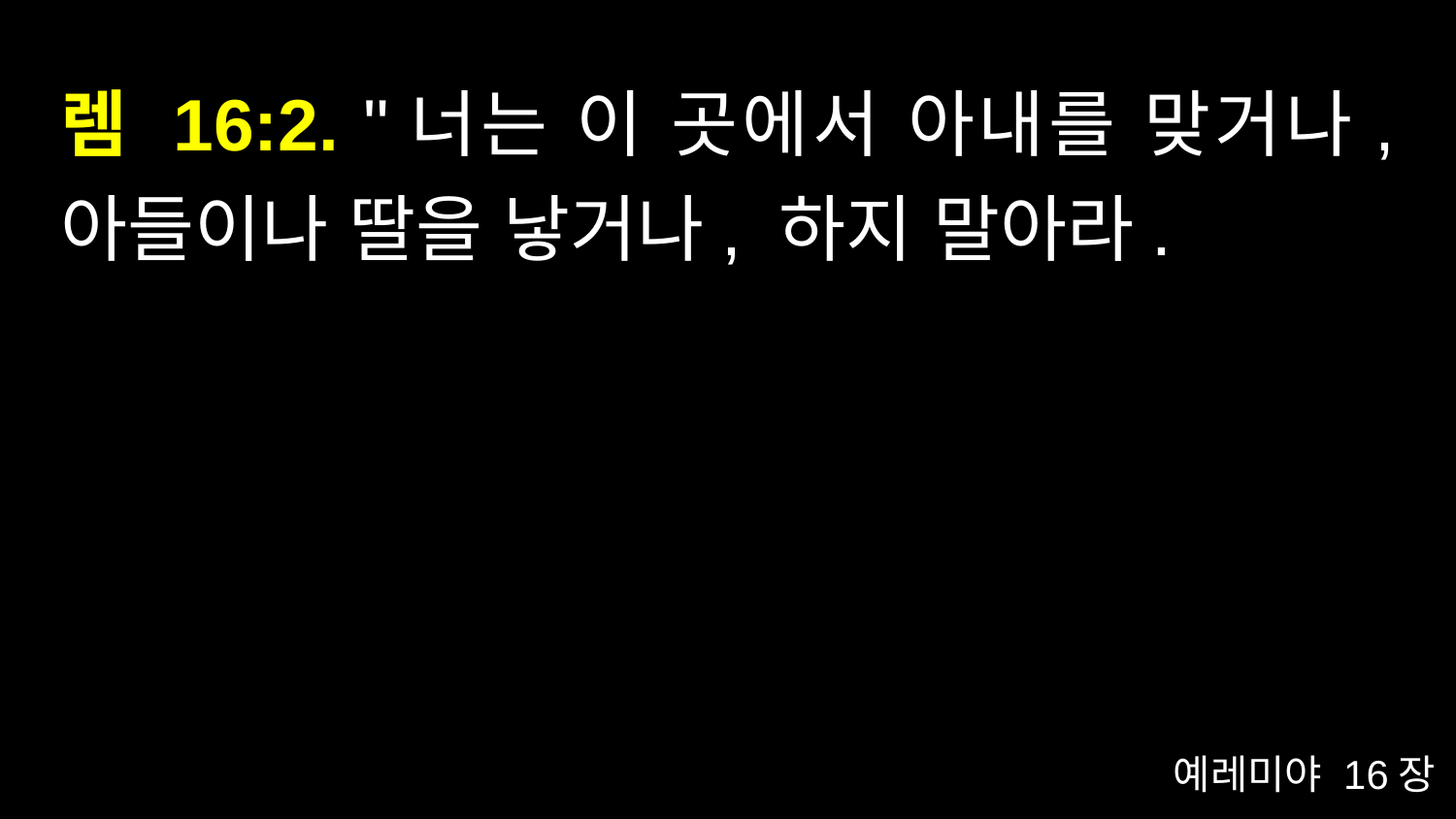

# 렘 16:2. "너는 이 곳에서 아내를 맞거나, 아들이나 딸을 낳거나, 하지 말아라.
예레미야 16장